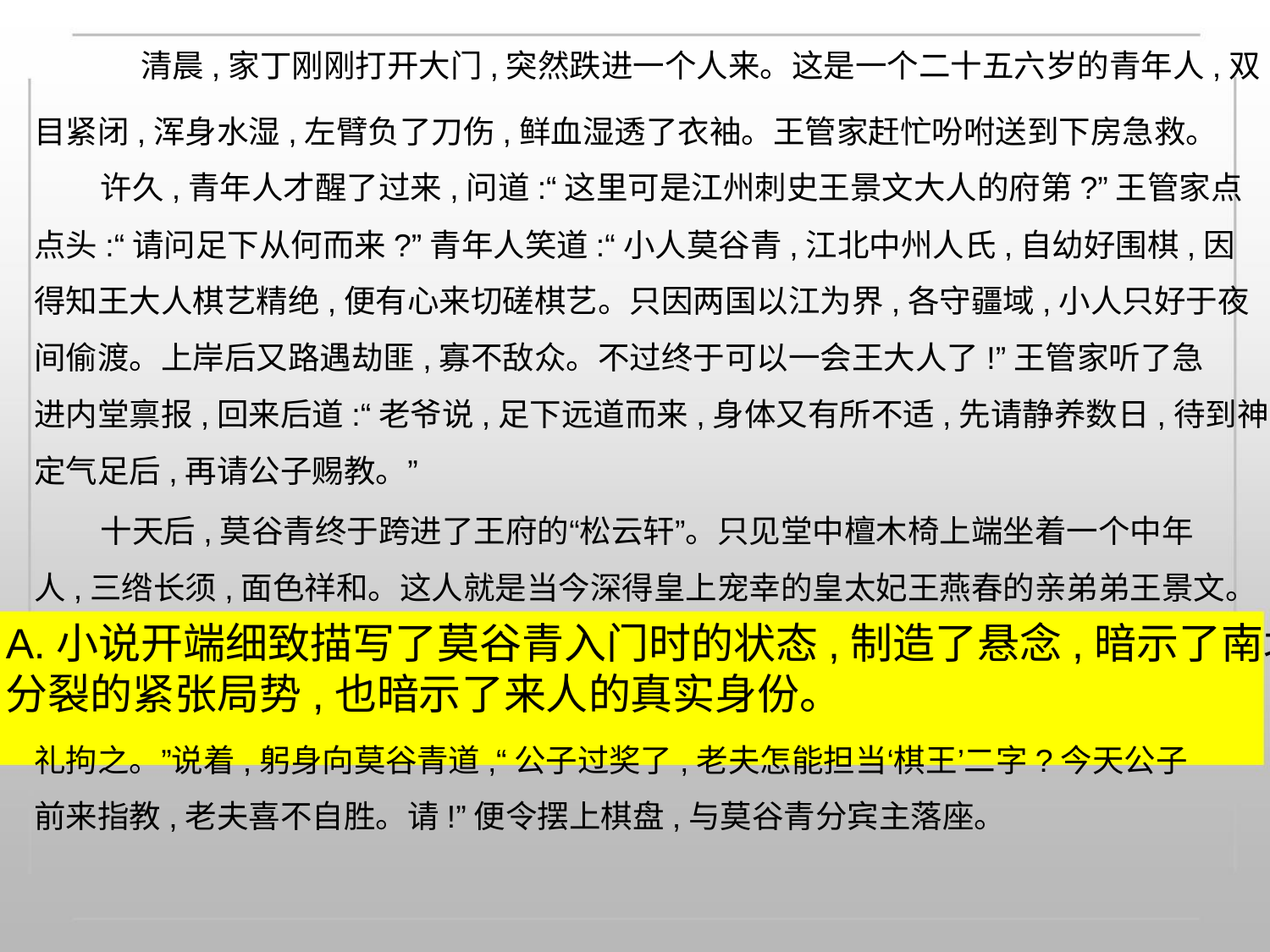

清晨,家丁刚刚打开大门,突然跌进一个人来。这是一个二十五六岁的青年人,双
目紧闭,浑身水湿,左臂负了刀伤,鲜血湿透了衣袖。王管家赶忙吩咐送到下房急救。
许久,青年人才醒了过来,问道:“这里可是江州刺史王景文大人的府第?”王管家点
点头:“请问足下从何而来?”青年人笑道:“小人莫谷青,江北中州人氏,自幼好围棋,因
得知王大人棋艺精绝,便有心来切磋棋艺。只因两国以江为界,各守疆域,小人只好于夜
间偷渡。上岸后又路遇劫匪,寡不敌众。不过终于可以一会王大人了!”王管家听了急
进内堂禀报,回来后道:“老爷说,足下远道而来,身体又有所不适,先请静养数日,待到神
定气足后,再请公子赐教。”
十天后,莫谷青终于跨进了王府的“松云轩”。只见堂中檀木椅上端坐着一个中年
人,三绺长须,面色祥和。这人就是当今深得皇上宠幸的皇太妃王燕春的亲弟弟王景文。
A.小说开端细致描写了莫谷青入门时的状态,制造了悬念,暗示了南北
分裂的紧张局势,也暗示了来人的真实身份。
礼拘之。”说着,躬身向莫谷青道,“公子过奖了,老夫怎能担当‘棋王’二字?今天公子
前来指教,老夫喜不自胜。请!”便令摆上棋盘,与莫谷青分宾主落座。